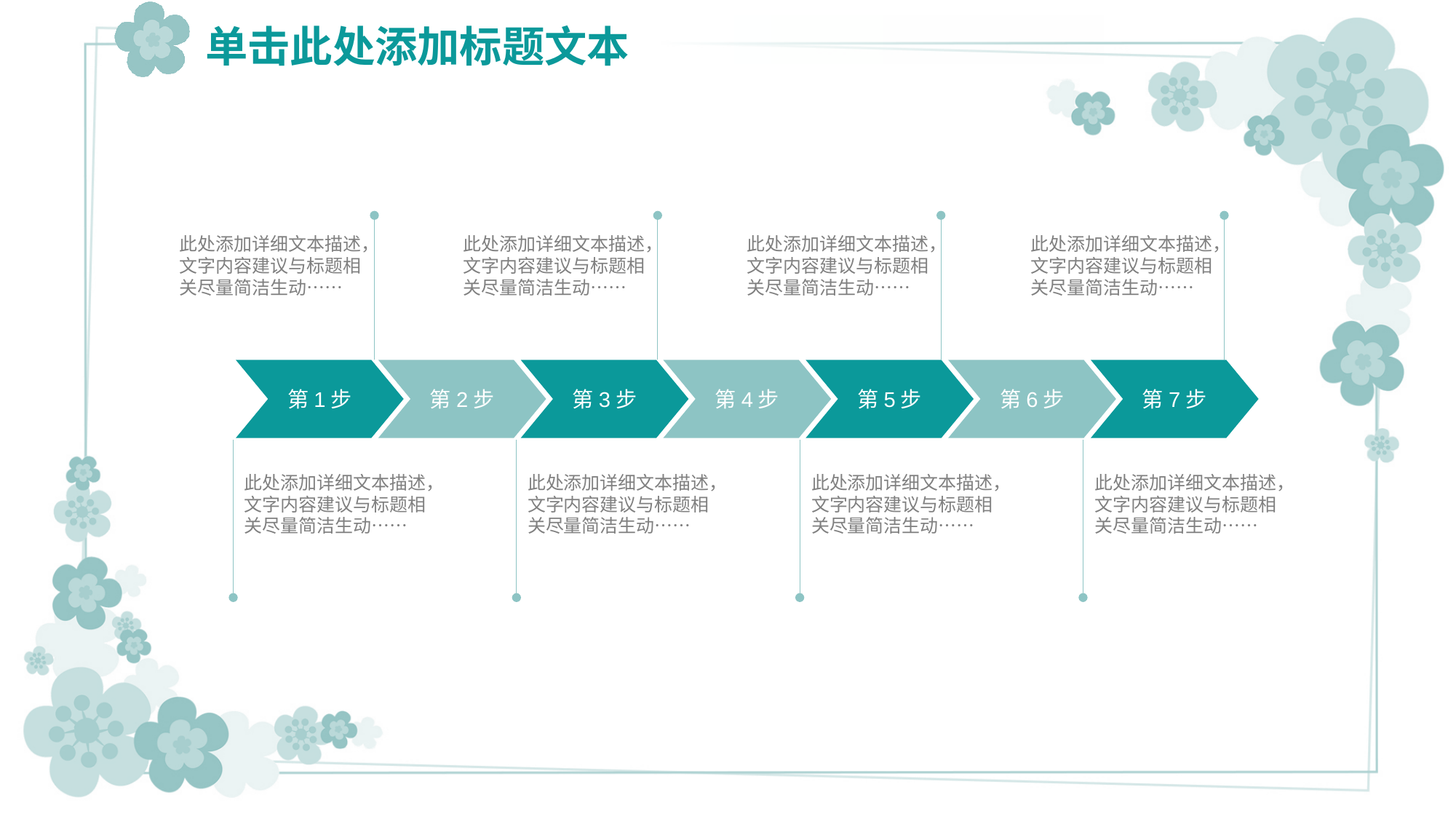

# 单击此处添加标题文本
此处添加详细文本描述，文字内容建议与标题相关尽量简洁生动……
此处添加详细文本描述，文字内容建议与标题相关尽量简洁生动……
此处添加详细文本描述，文字内容建议与标题相关尽量简洁生动……
此处添加详细文本描述，文字内容建议与标题相关尽量简洁生动……
第1步
第2步
第3步
第4步
第5步
第6步
第7步
此处添加详细文本描述，文字内容建议与标题相关尽量简洁生动……
此处添加详细文本描述，文字内容建议与标题相关尽量简洁生动……
此处添加详细文本描述，文字内容建议与标题相关尽量简洁生动……
此处添加详细文本描述，文字内容建议与标题相关尽量简洁生动……